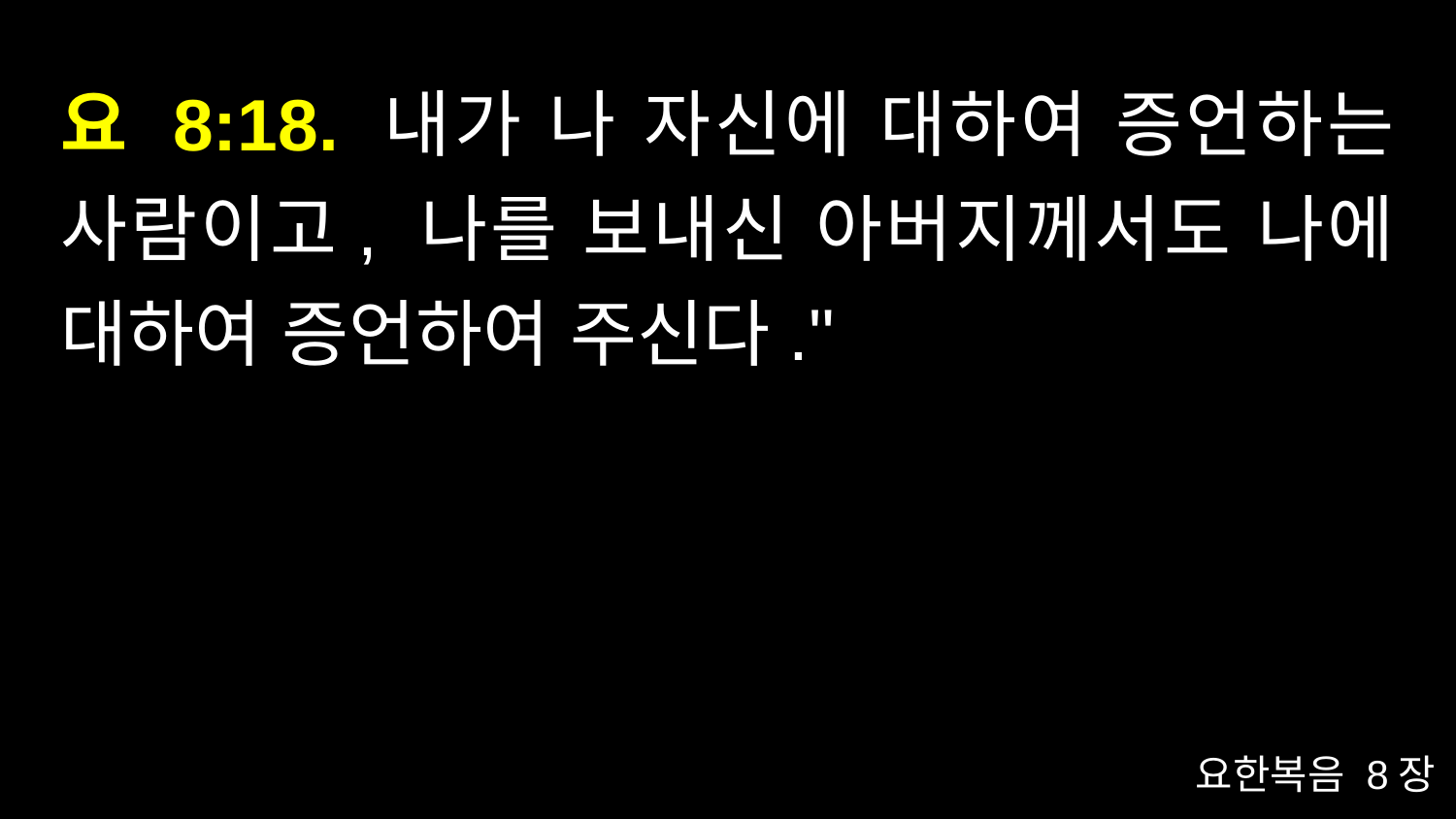

# 요 8:18. 내가 나 자신에 대하여 증언하는 사람이고, 나를 보내신 아버지께서도 나에 대하여 증언하여 주신다."
요한복음 8장